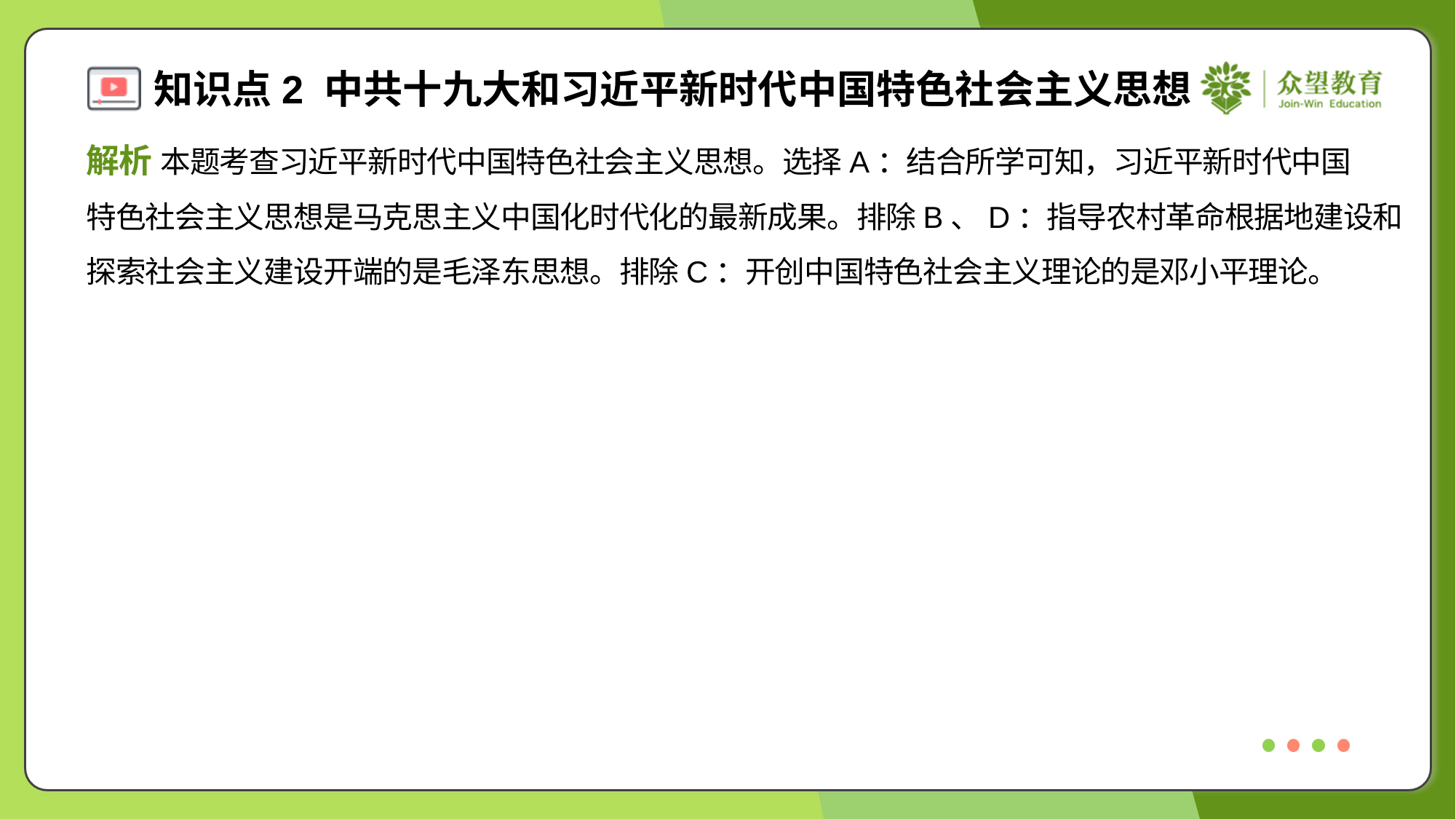

解析 本题考查习近平新时代中国特色社会主义思想。选择A：结合所学可知，习近平新时代中国
特色社会主义思想是马克思主义中国化时代化的最新成果。排除B、D：指导农村革命根据地建设和
探索社会主义建设开端的是毛泽东思想。排除C：开创中国特色社会主义理论的是邓小平理论。